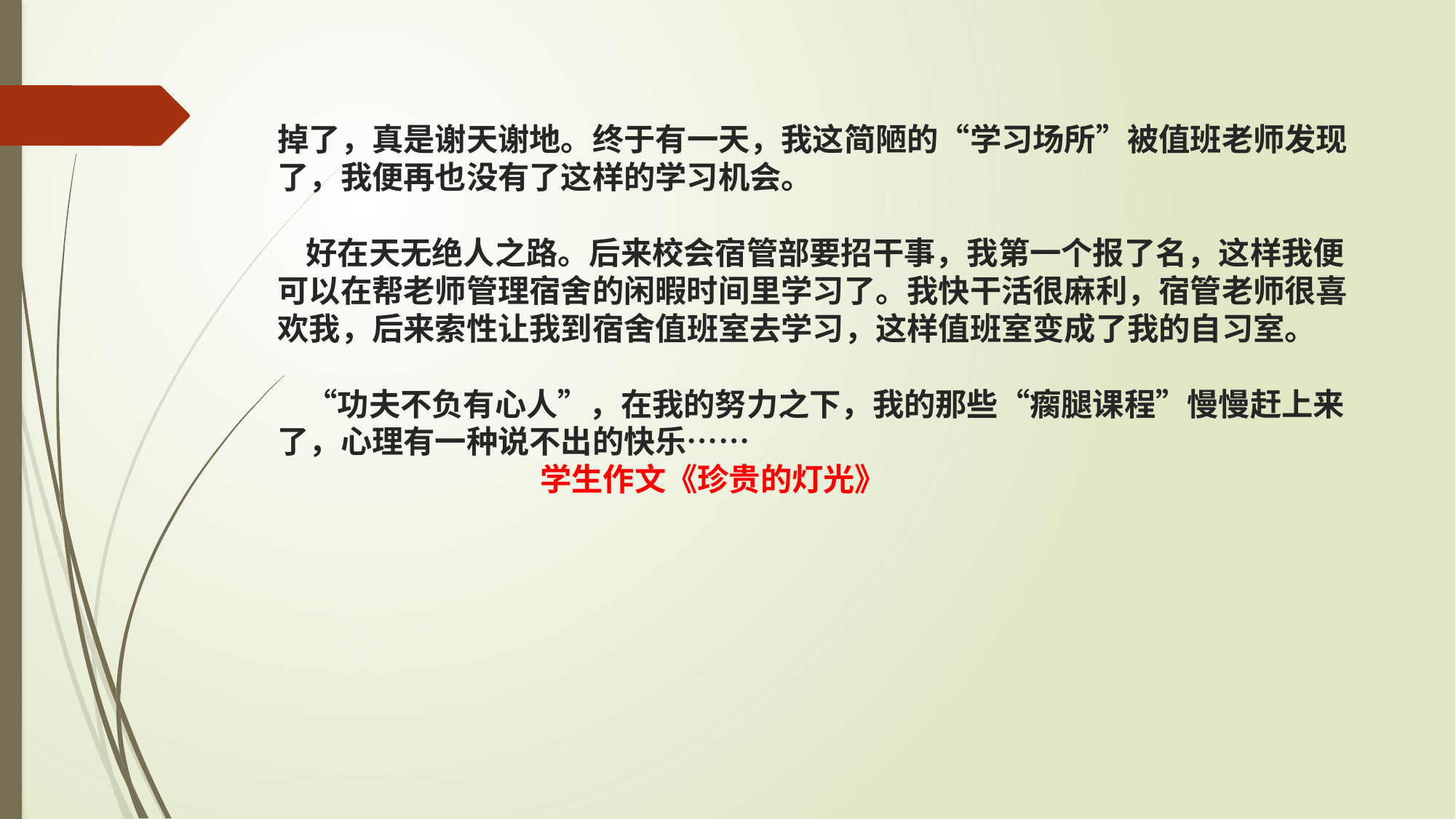

# 掉了，真是谢天谢地。终于有一天，我这简陋的“学习场所”被值班老师发现了，我便再也没有了这样的学习机会。 好在天无绝人之路。后来校会宿管部要招干事，我第一个报了名，这样我便可以在帮老师管理宿舍的闲暇时间里学习了。我快干活很麻利，宿管老师很喜欢我，后来索性让我到宿舍值班室去学习，这样值班室变成了我的自习室。 “功夫不负有心人”，在我的努力之下，我的那些“瘸腿课程”慢慢赶上来了，心理有一种说不出的快乐…… 学生作文《珍贵的灯光》